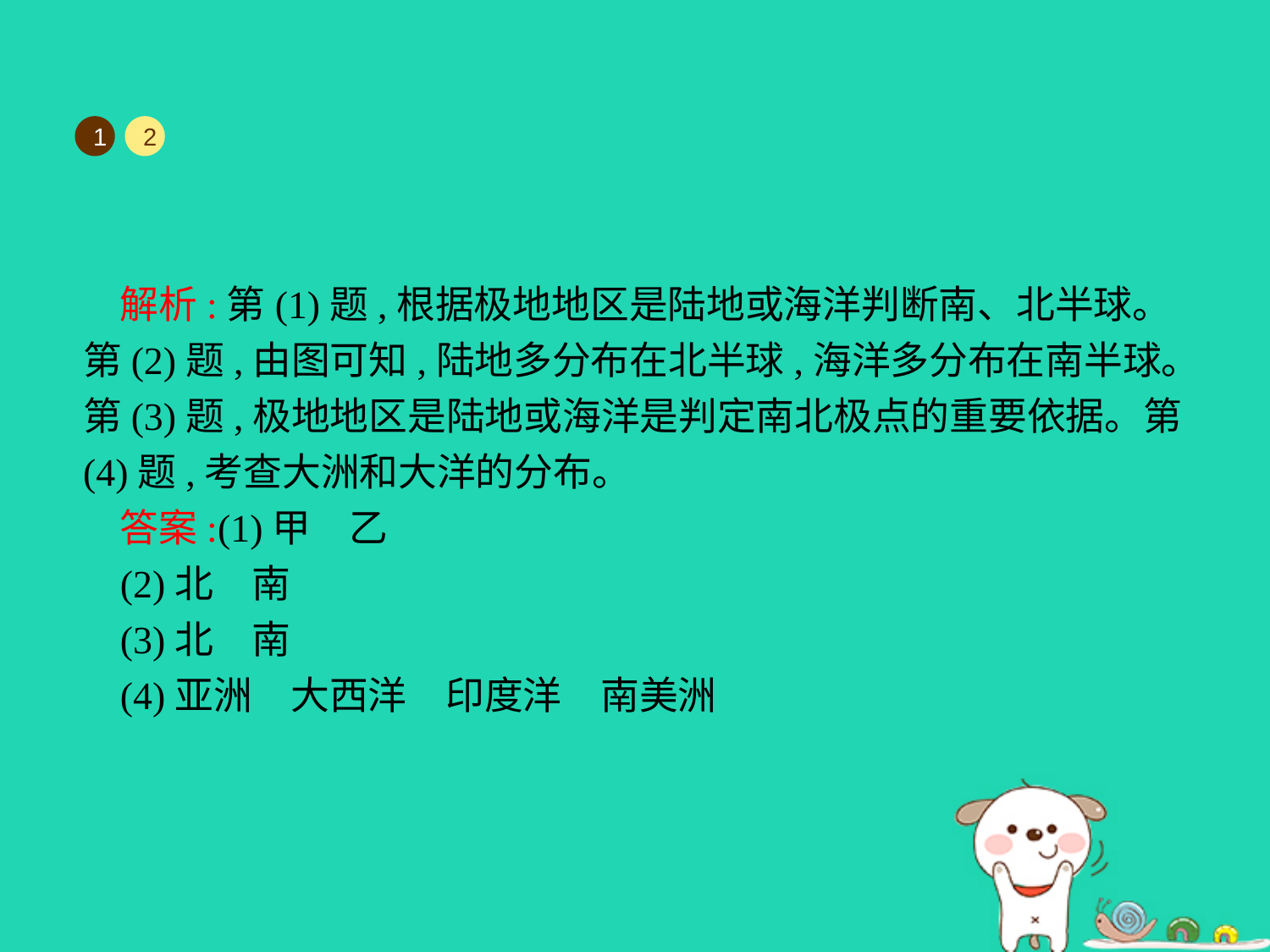

1
2
解析:第(1)题,根据极地地区是陆地或海洋判断南、北半球。第(2)题,由图可知,陆地多分布在北半球,海洋多分布在南半球。第(3)题,极地地区是陆地或海洋是判定南北极点的重要依据。第(4)题,考查大洲和大洋的分布。
答案:(1)甲　乙
(2)北　南
(3)北　南
(4)亚洲　大西洋　印度洋　南美洲